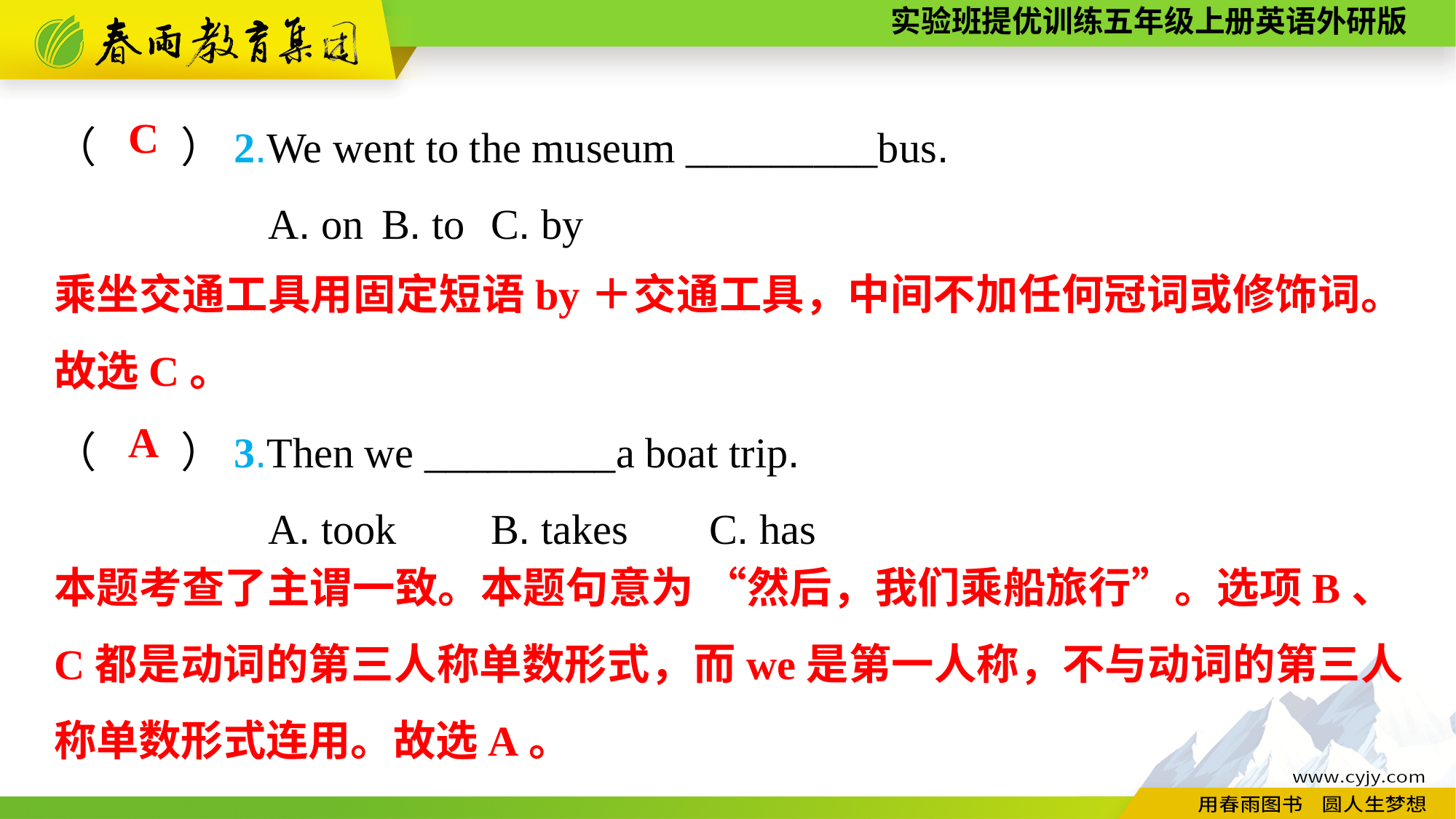

（　　）2.We went to the museum _________bus.
A. on	B. to	C. by

（　　）3.Then we _________a boat trip.
A. took	B. takes	C. has
C
乘坐交通工具用固定短语by＋交通工具，中间不加任何冠词或修饰词。故选C。
A
本题考查了主谓一致。本题句意为 “然后，我们乘船旅行”。选项B、C都是动词的第三人称单数形式，而we是第一人称，不与动词的第三人称单数形式连用。故选A。